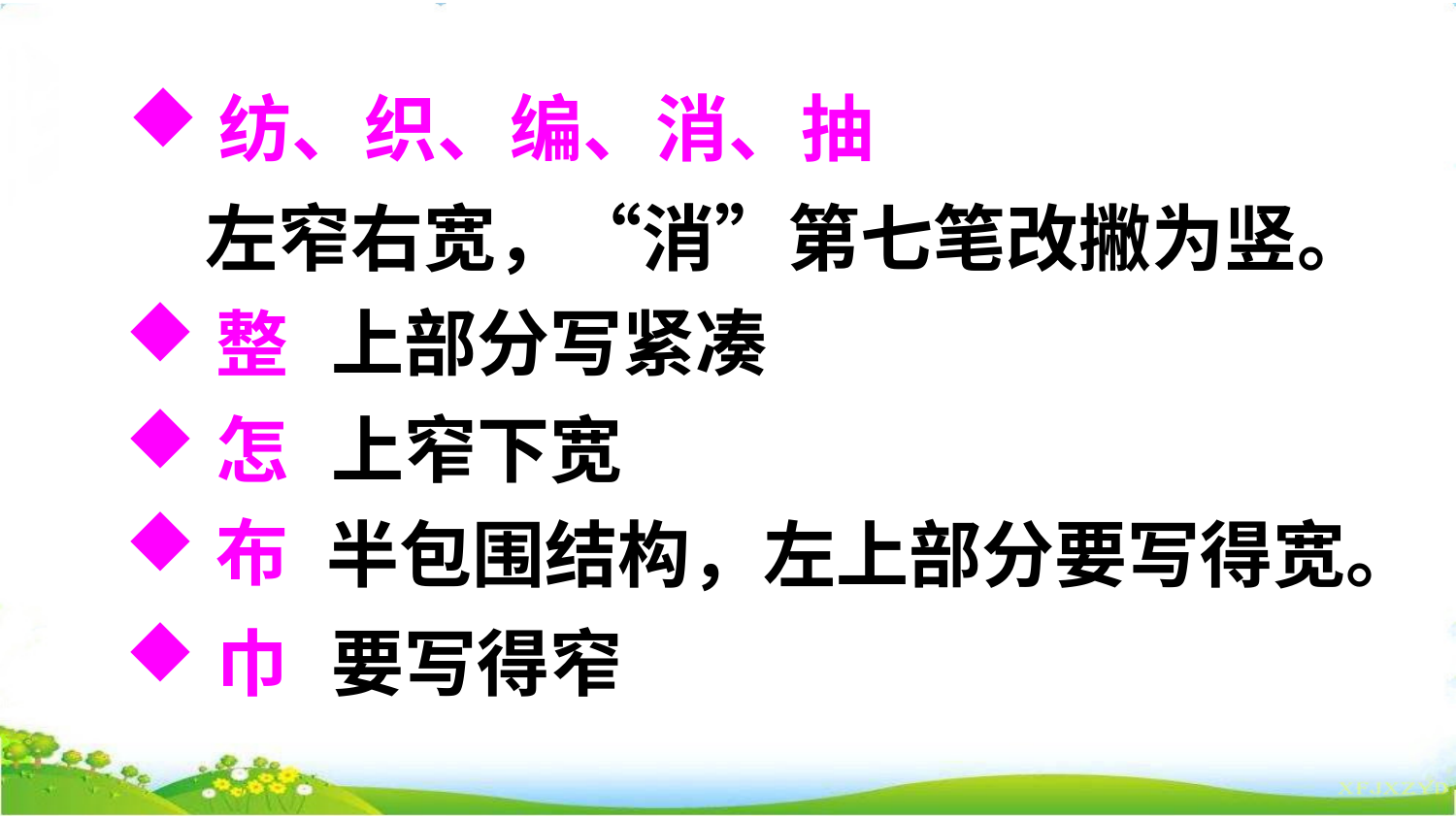

纺、织、编、消、抽
左窄右宽，“消”第七笔改撇为竖。
上部分写紧凑
整
怎
上窄下宽
布
半包围结构，左上部分要写得宽。
巾
要写得窄